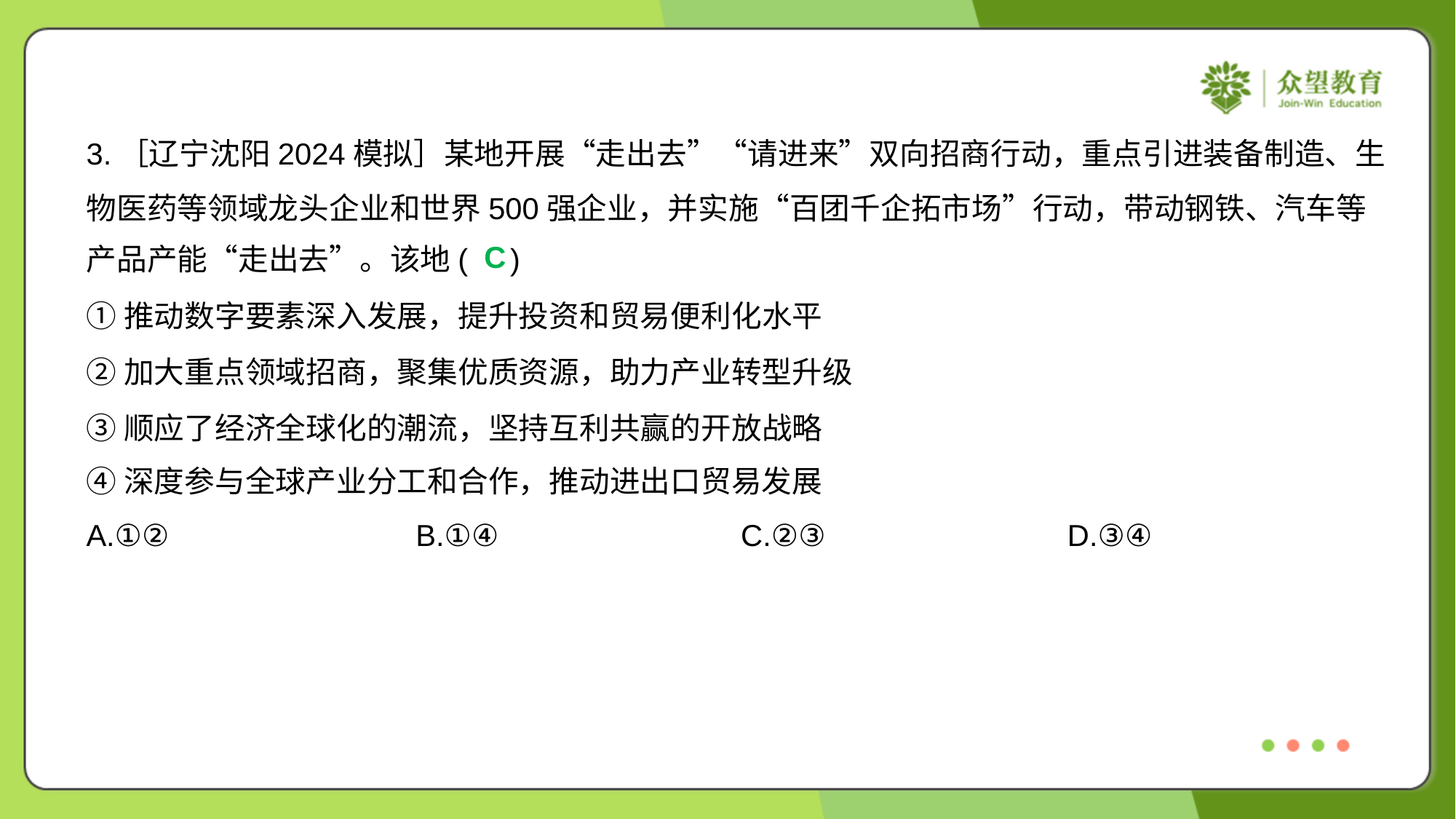

3.［辽宁沈阳2024模拟］某地开展“走出去”“请进来”双向招商行动，重点引进装备制造、生
物医药等领域龙头企业和世界500强企业，并实施“百团千企拓市场”行动，带动钢铁、汽车等
产品产能“走出去”。该地(     )
C
①推动数字要素深入发展，提升投资和贸易便利化水平
②加大重点领域招商，聚集优质资源，助力产业转型升级
③顺应了经济全球化的潮流，坚持互利共赢的开放战略
④深度参与全球产业分工和合作，推动进出口贸易发展
A.①②	B.①④	C.②③	D.③④